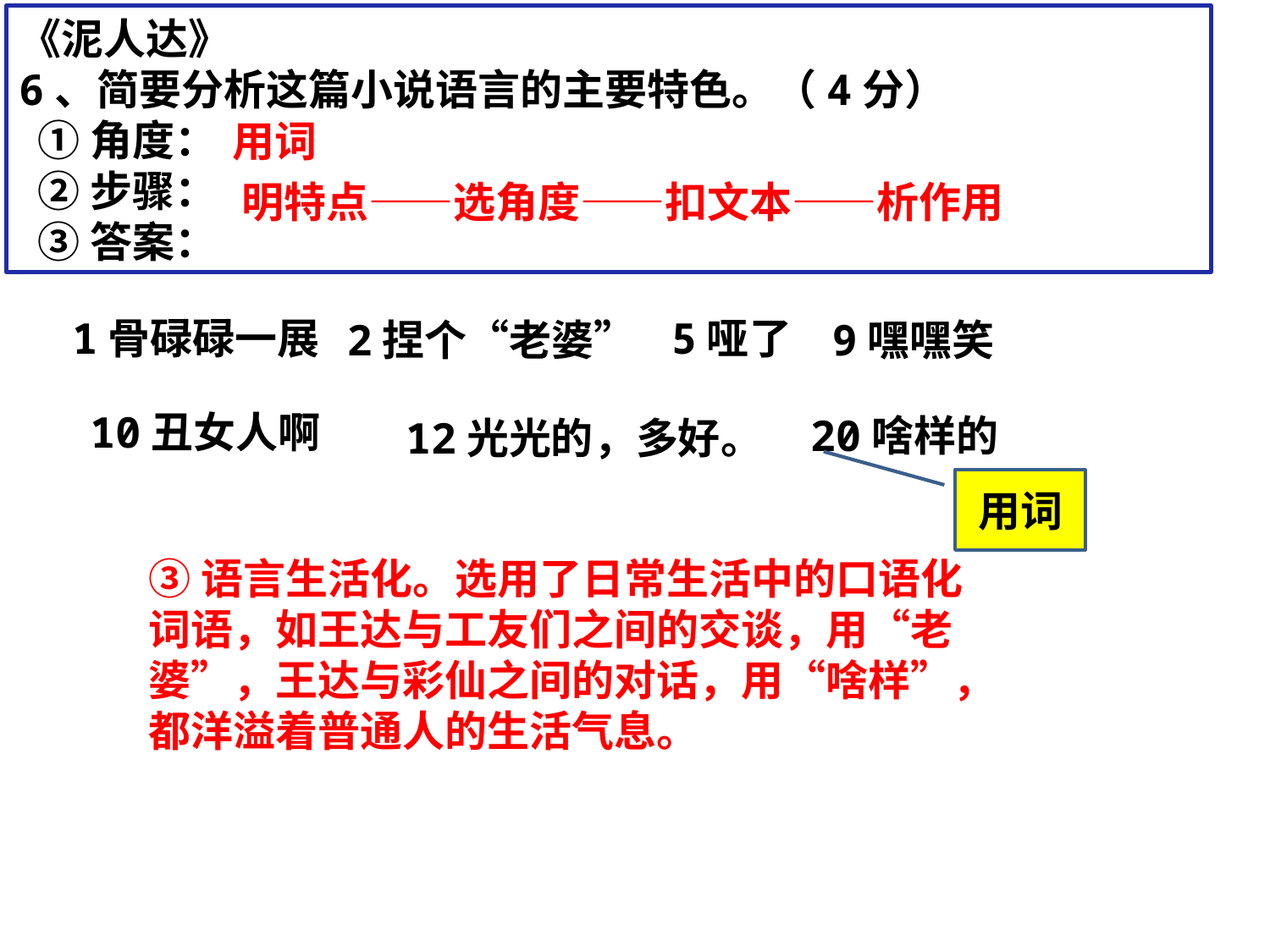

《泥人达》
6、简要分析这篇小说语言的主要特色。（4分）
  ①角度：
  ②步骤：
  ③答案：
用词
明特点——选角度——扣文本——析作用
1骨碌碌一展
5哑了
2捏个“老婆”
9嘿嘿笑
10丑女人啊
20啥样的
12光光的，多好。
用词
③语言生活化。选用了日常生活中的口语化词语，如王达与工友们之间的交谈，用“老婆”，王达与彩仙之间的对话，用“啥样”，都洋溢着普通人的生活气息。